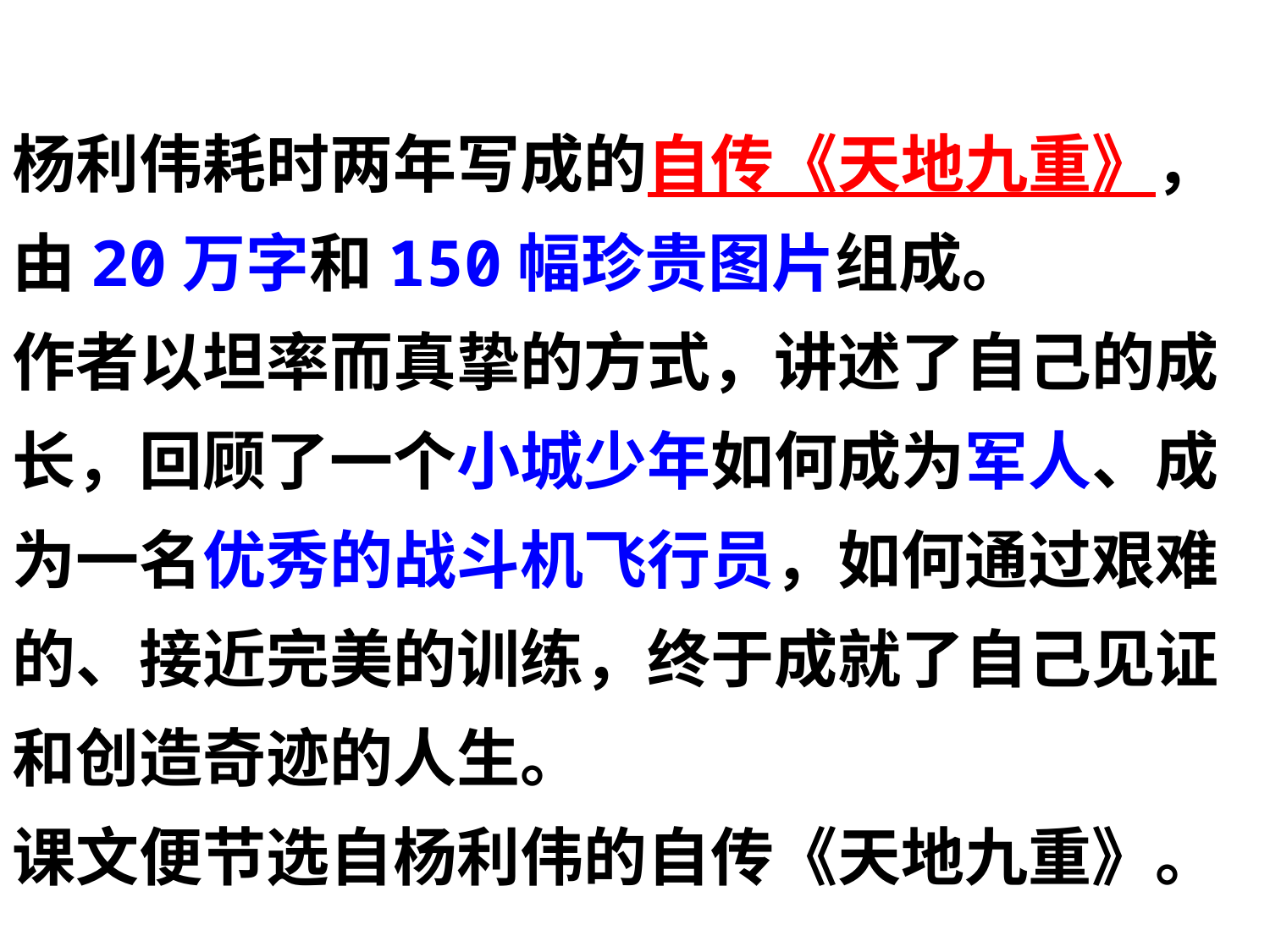

杨利伟耗时两年写成的自传《天地九重》，由20万字和150幅珍贵图片组成。
作者以坦率而真挚的方式，讲述了自己的成长，回顾了一个小城少年如何成为军人、成为一名优秀的战斗机飞行员，如何通过艰难的、接近完美的训练，终于成就了自己见证和创造奇迹的人生。
课文便节选自杨利伟的自传《天地九重》。